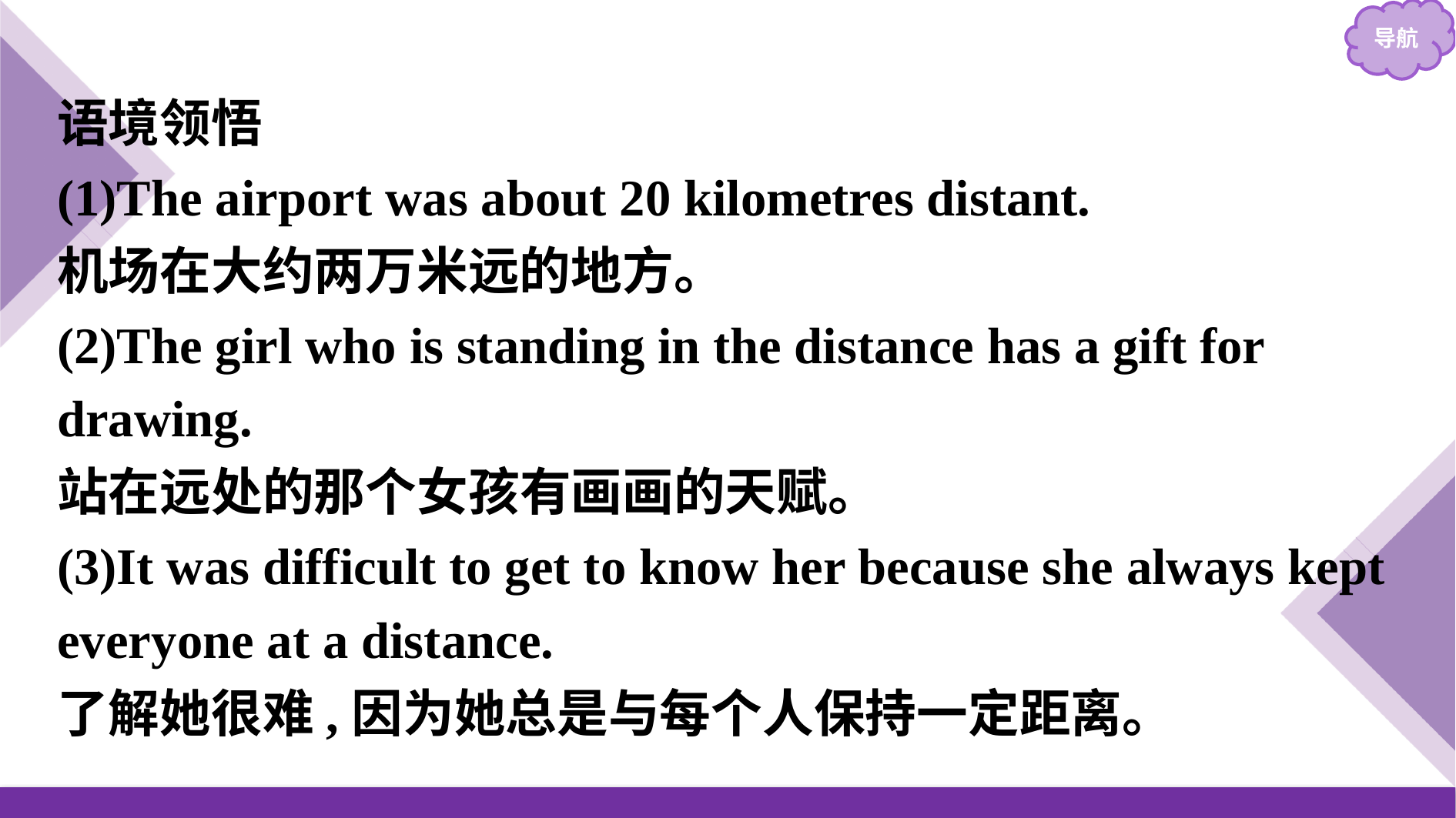

语境领悟
(1)The airport was about 20 kilometres distant.
机场在大约两万米远的地方。
(2)The girl who is standing in the distance has a gift for drawing.
站在远处的那个女孩有画画的天赋。
(3)It was difficult to get to know her because she always kept everyone at a distance.
了解她很难,因为她总是与每个人保持一定距离。